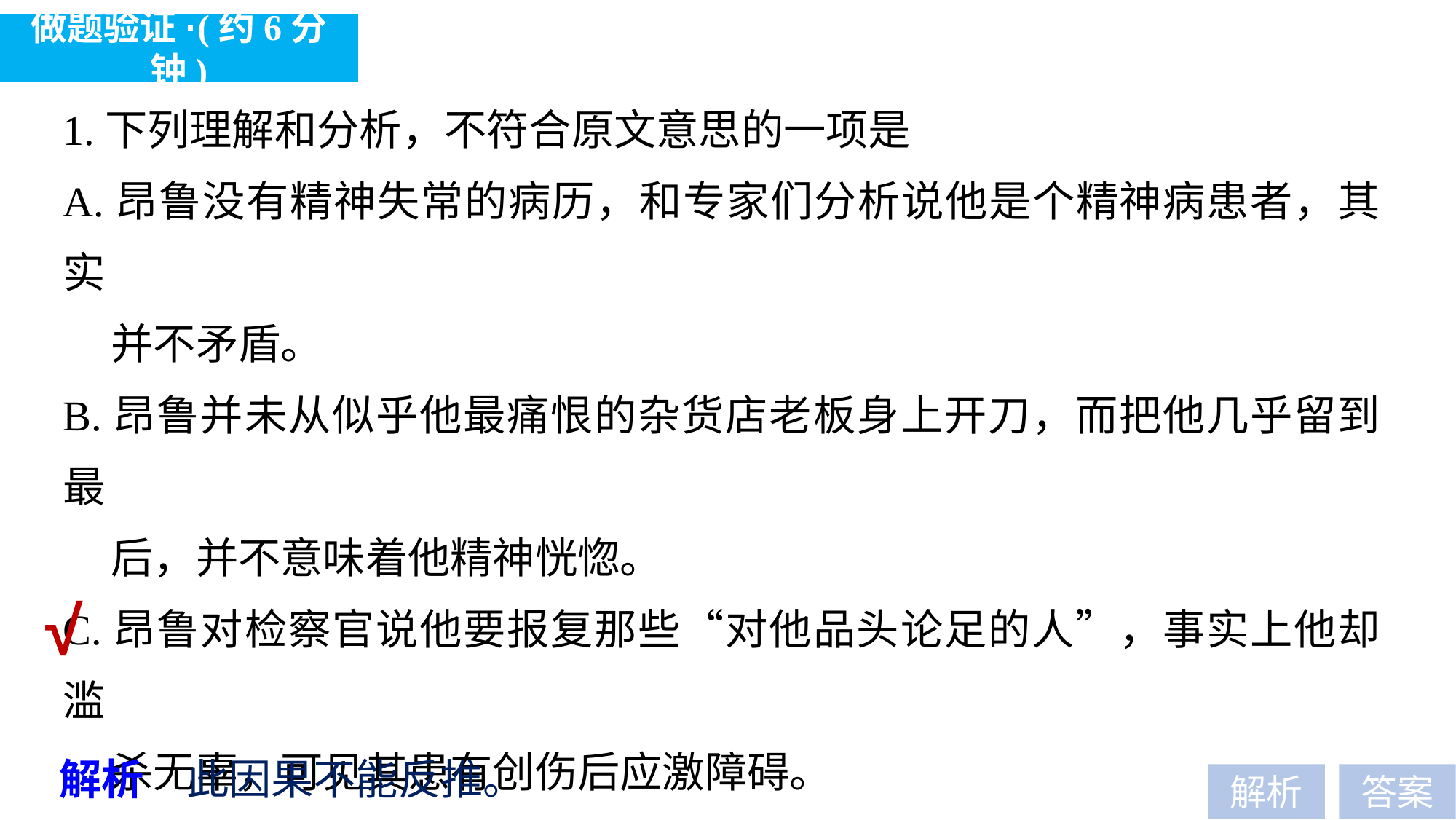

做题验证·(约6分钟)
1.下列理解和分析，不符合原文意思的一项是
A.昂鲁没有精神失常的病历，和专家们分析说他是个精神病患者，其实
    并不矛盾。
B.昂鲁并未从似乎他最痛恨的杂货店老板身上开刀，而把他几乎留到最
    后，并不意味着他精神恍惚。
C.昂鲁对检察官说他要报复那些“对他品头论足的人”，事实上他却滥
    杀无辜，可见其患有创伤后应激障碍。
D.其实昂鲁精神是不正常的，因为他寡言少语，说话细声细气，并且在
    《圣经》主祷文的段落间点点画画。
√
解析　此因果不能反推。
解析
答案